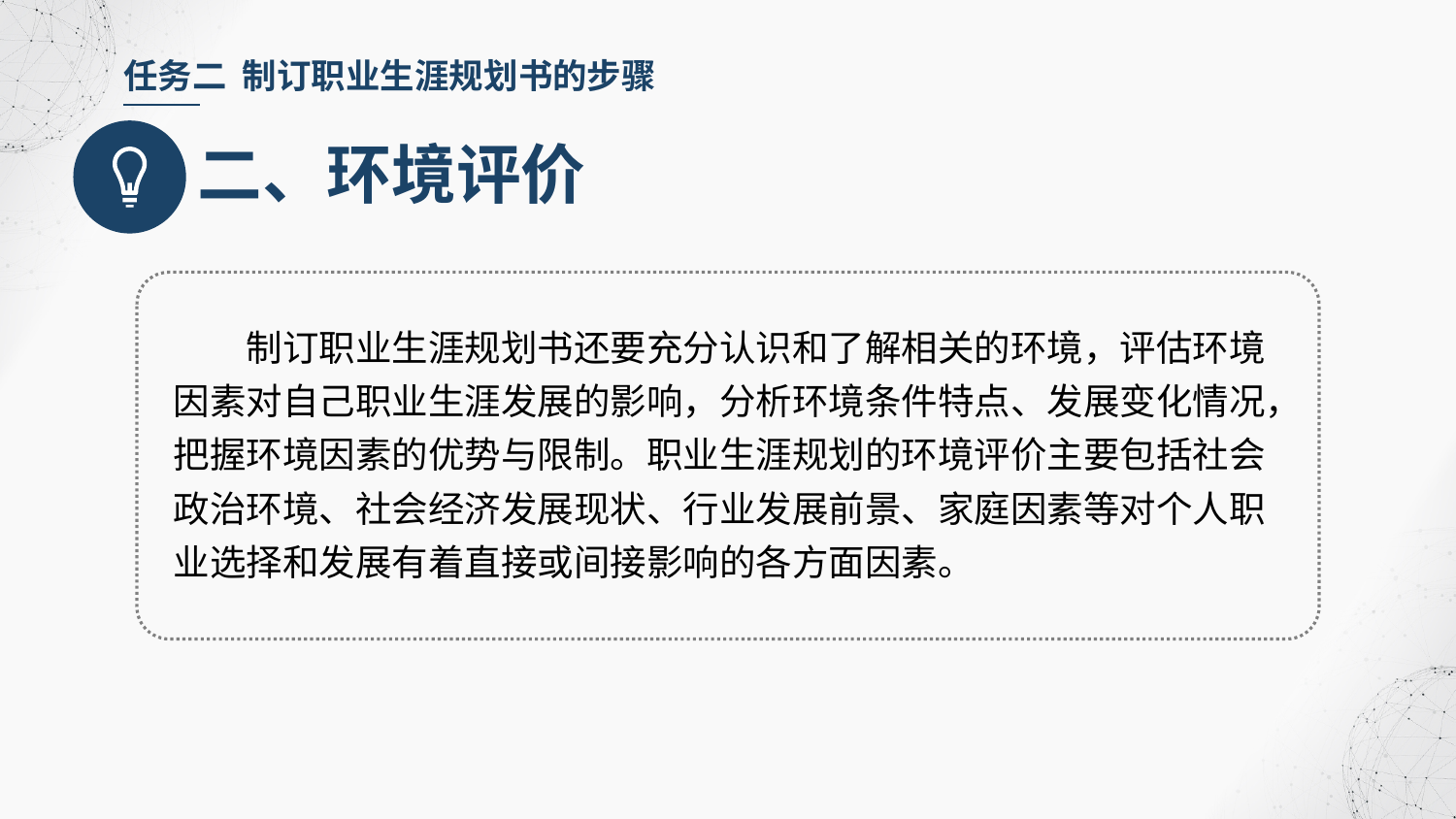

任务二  制订职业生涯规划书的步骤

二、环境评价

制订职业生涯规划书还要充分认识和了解相关的环境，评估环境因素对自己职业生涯发展的影响，分析环境条件特点、发展变化情况，把握环境因素的优势与限制。职业生涯规划的环境评价主要包括社会政治环境、社会经济发展现状、行业发展前景、家庭因素等对个人职业选择和发展有着直接或间接影响的各方面因素。